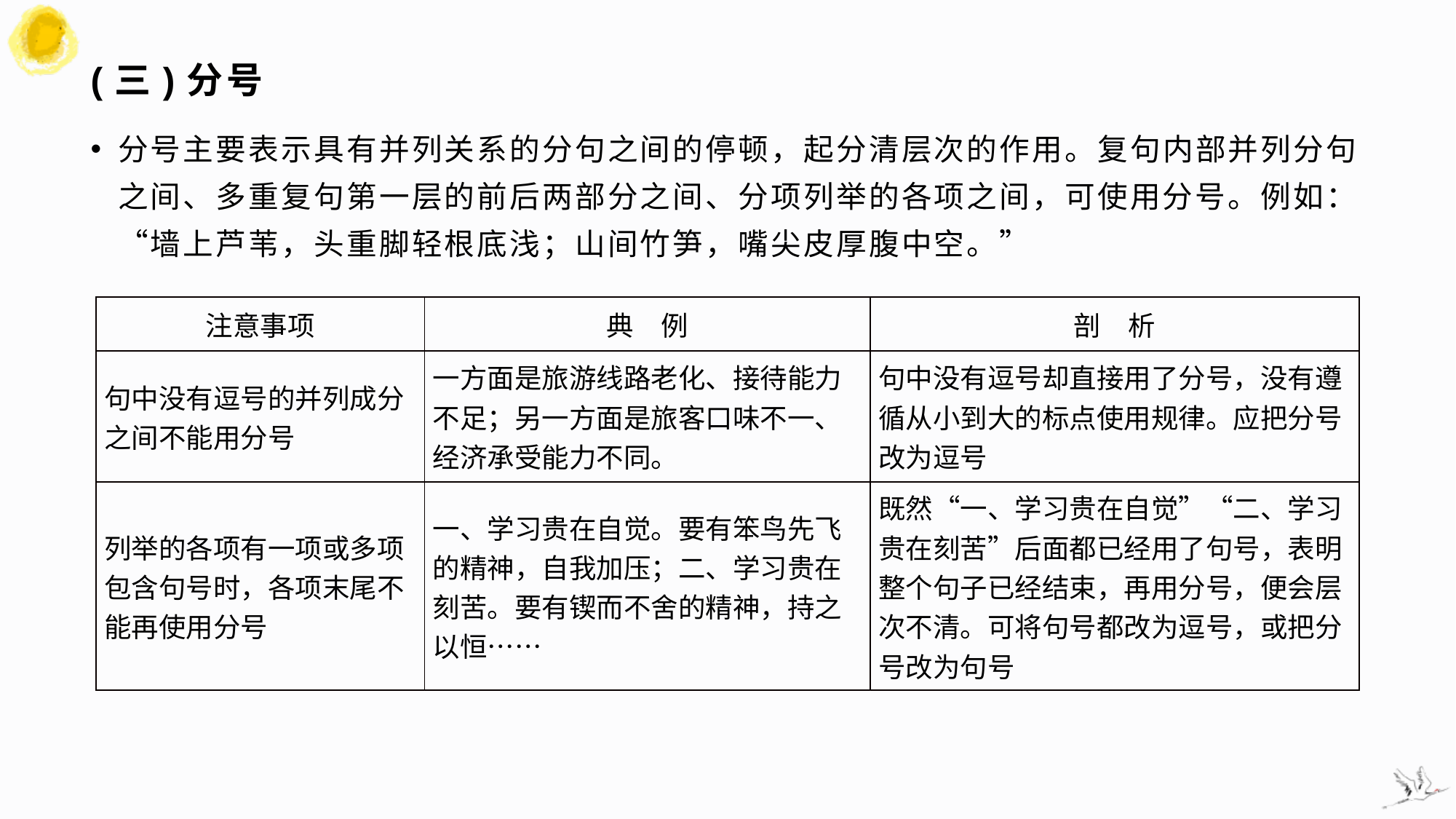

# (三)分号
分号主要表示具有并列关系的分句之间的停顿，起分清层次的作用。复句内部并列分句之间、多重复句第一层的前后两部分之间、分项列举的各项之间，可使用分号。例如：“墙上芦苇，头重脚轻根底浅；山间竹笋，嘴尖皮厚腹中空。”
| 注意事项 | 典　例 | 剖　析 |
| --- | --- | --- |
| 句中没有逗号的并列成分之间不能用分号 | 一方面是旅游线路老化、接待能力不足；另一方面是旅客口味不一、经济承受能力不同。 | 句中没有逗号却直接用了分号，没有遵循从小到大的标点使用规律。应把分号改为逗号 |
| 列举的各项有一项或多项包含句号时，各项末尾不能再使用分号 | 一、学习贵在自觉。要有笨鸟先飞的精神，自我加压；二、学习贵在刻苦。要有锲而不舍的精神，持之以恒…… | 既然“一、学习贵在自觉”“二、学习贵在刻苦”后面都已经用了句号，表明整个句子已经结束，再用分号，便会层次不清。可将句号都改为逗号，或把分号改为句号 |